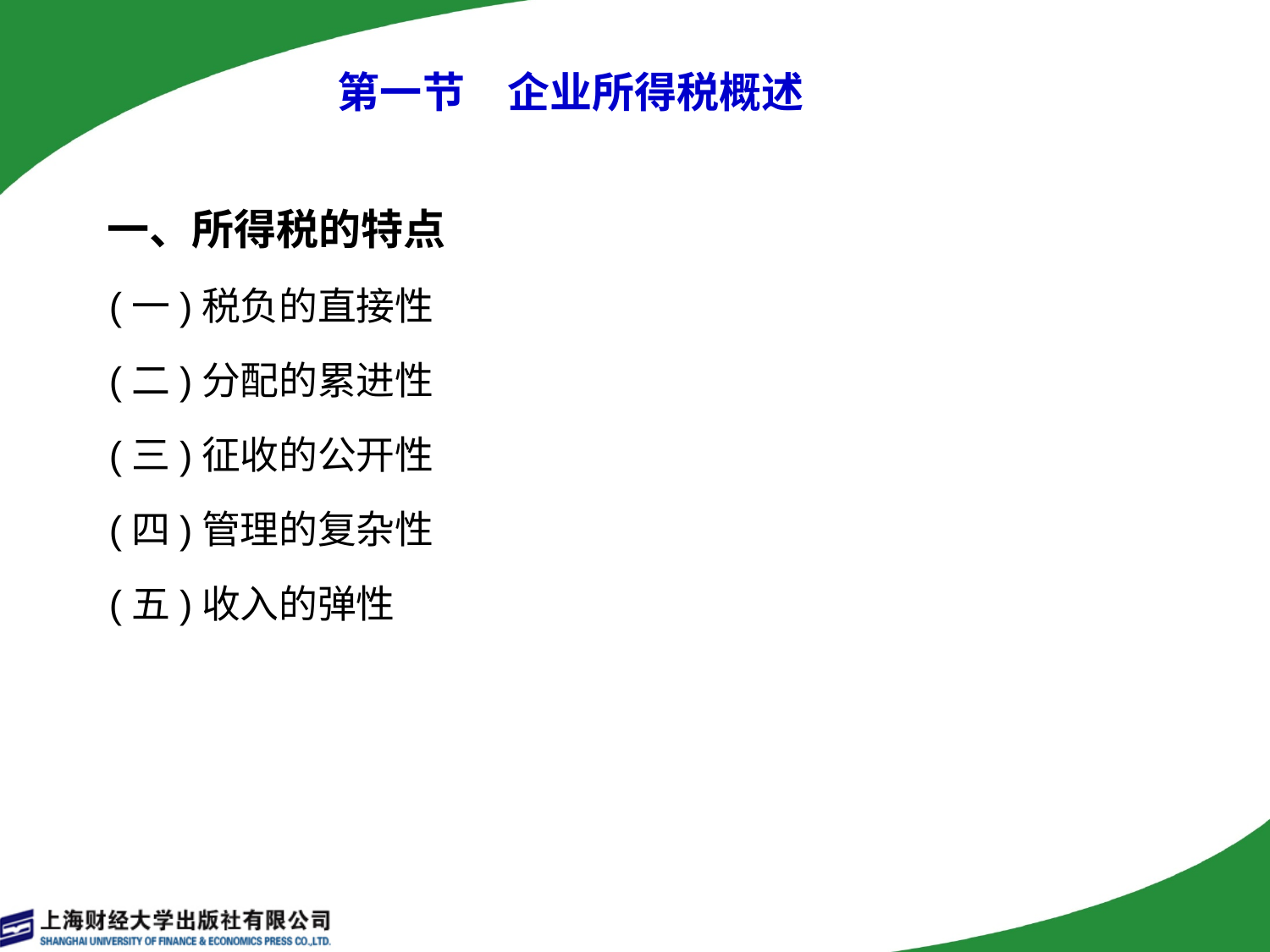

# 第一节　企业所得税概述
 一、所得税的特点
  (一)税负的直接性
  (二)分配的累进性
  (三)征收的公开性
  (四)管理的复杂性
  (五)收入的弹性